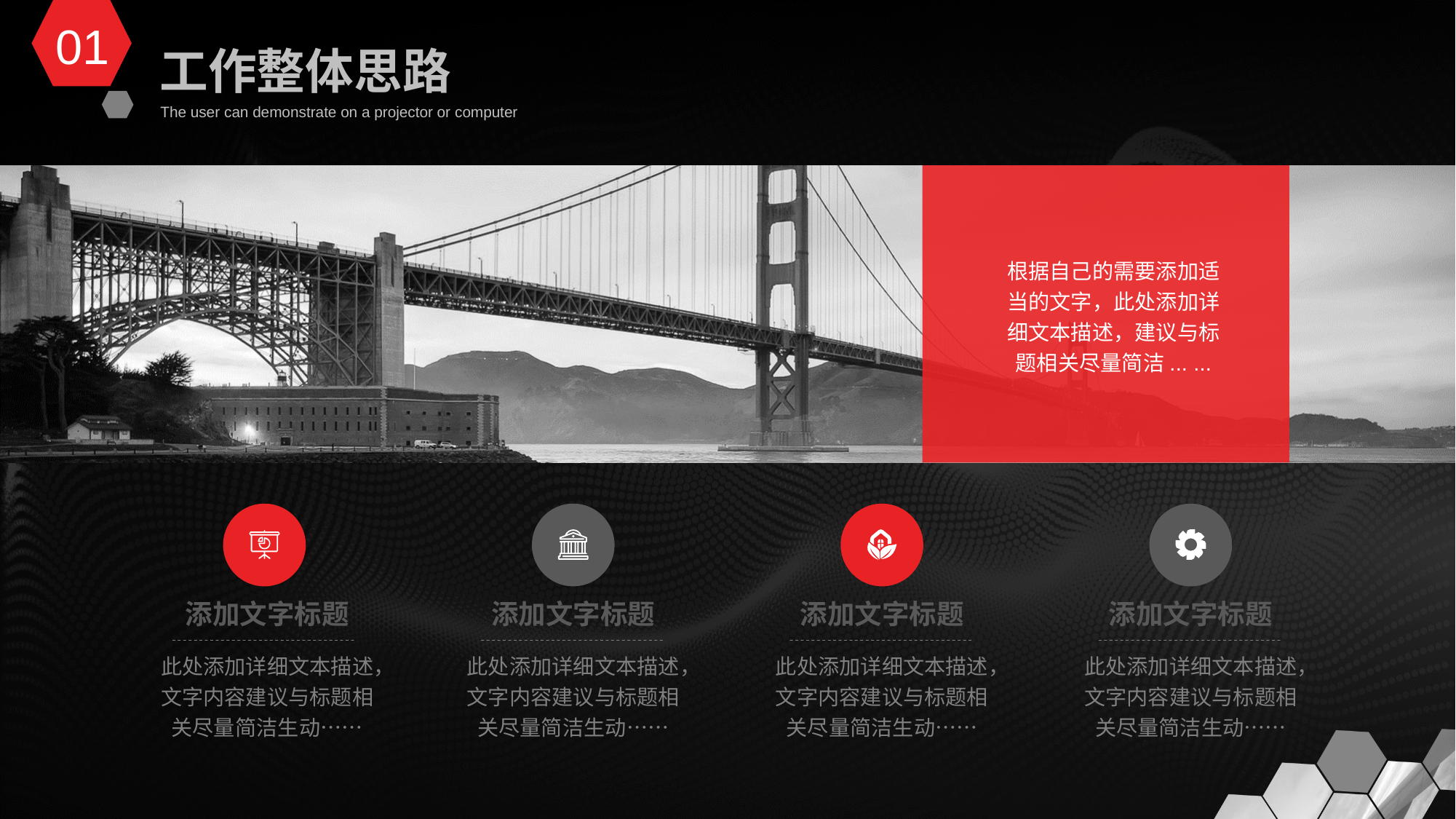

01
工作整体思路
The user can demonstrate on a projector or computer

根据自己的需要添加适当的文字，此处添加详细文本描述，建议与标题相关尽量简洁... ...

添加文字标题
此处添加详细文本描述，文字内容建议与标题相关尽量简洁生动……
添加文字标题
此处添加详细文本描述，文字内容建议与标题相关尽量简洁生动……
添加文字标题
此处添加详细文本描述，文字内容建议与标题相关尽量简洁生动……
添加文字标题
此处添加详细文本描述，文字内容建议与标题相关尽量简洁生动……